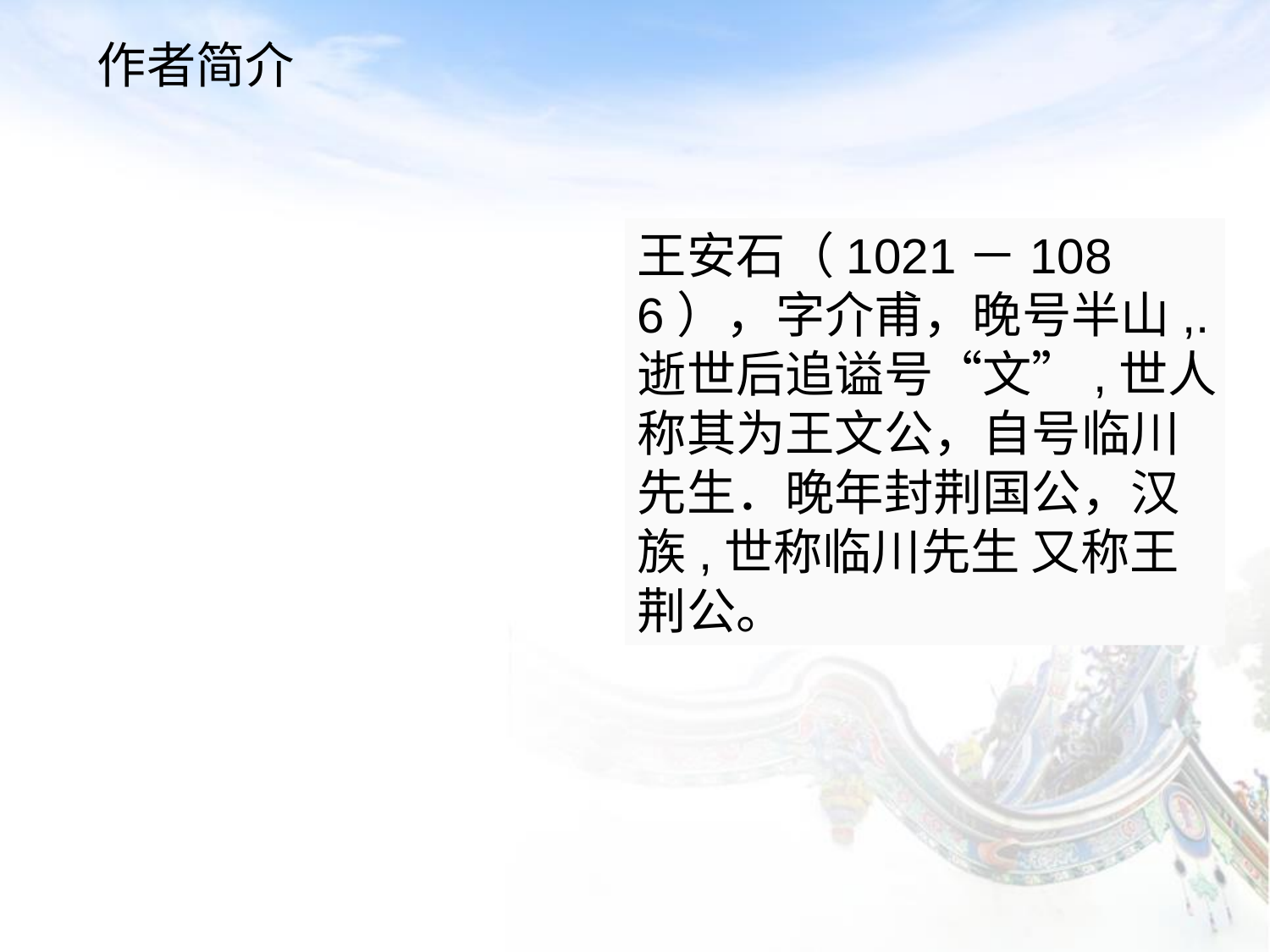

# 作者简介

王安石（1021－1086），字介甫，晚号半山,.逝世后追谥号“文”,世人称其为王文公，自号临川先生．晚年封荆国公，汉族,世称临川先生 又称王荆公。